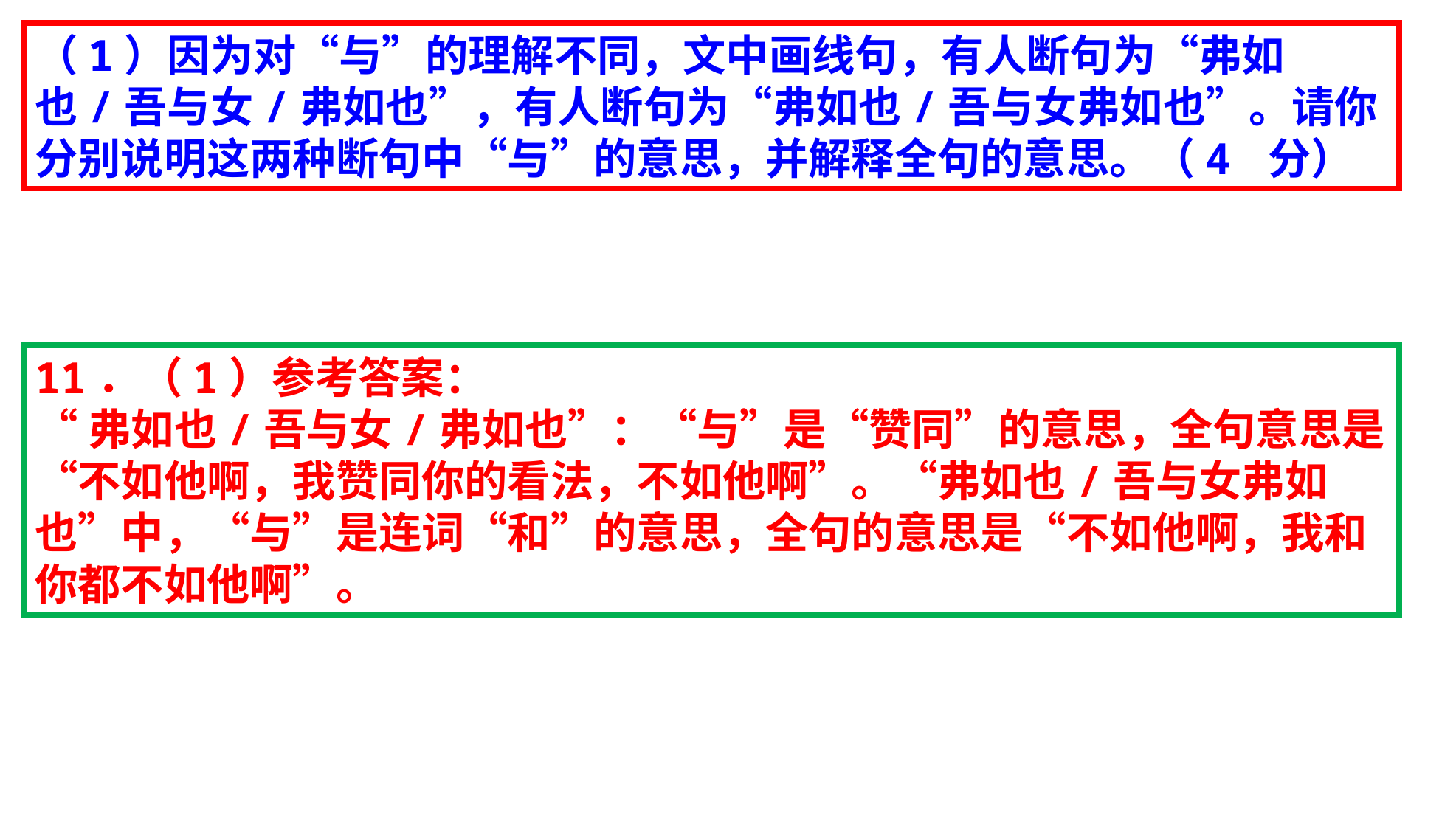

（1）因为对“与”的理解不同，文中画线句，有人断句为“弗如也/吾与女/弗如也”，有人断句为“弗如也/吾与女弗如也”。请你分别说明这两种断句中“与”的意思，并解释全句的意思。（4 分）
11．（1）参考答案：
“弗如也/吾与女/弗如也”：“与”是“赞同”的意思，全句意思是“不如他啊，我赞同你的看法，不如他啊”。“弗如也/吾与女弗如也”中，“与”是连词“和”的意思，全句的意思是“不如他啊，我和你都不如他啊”。